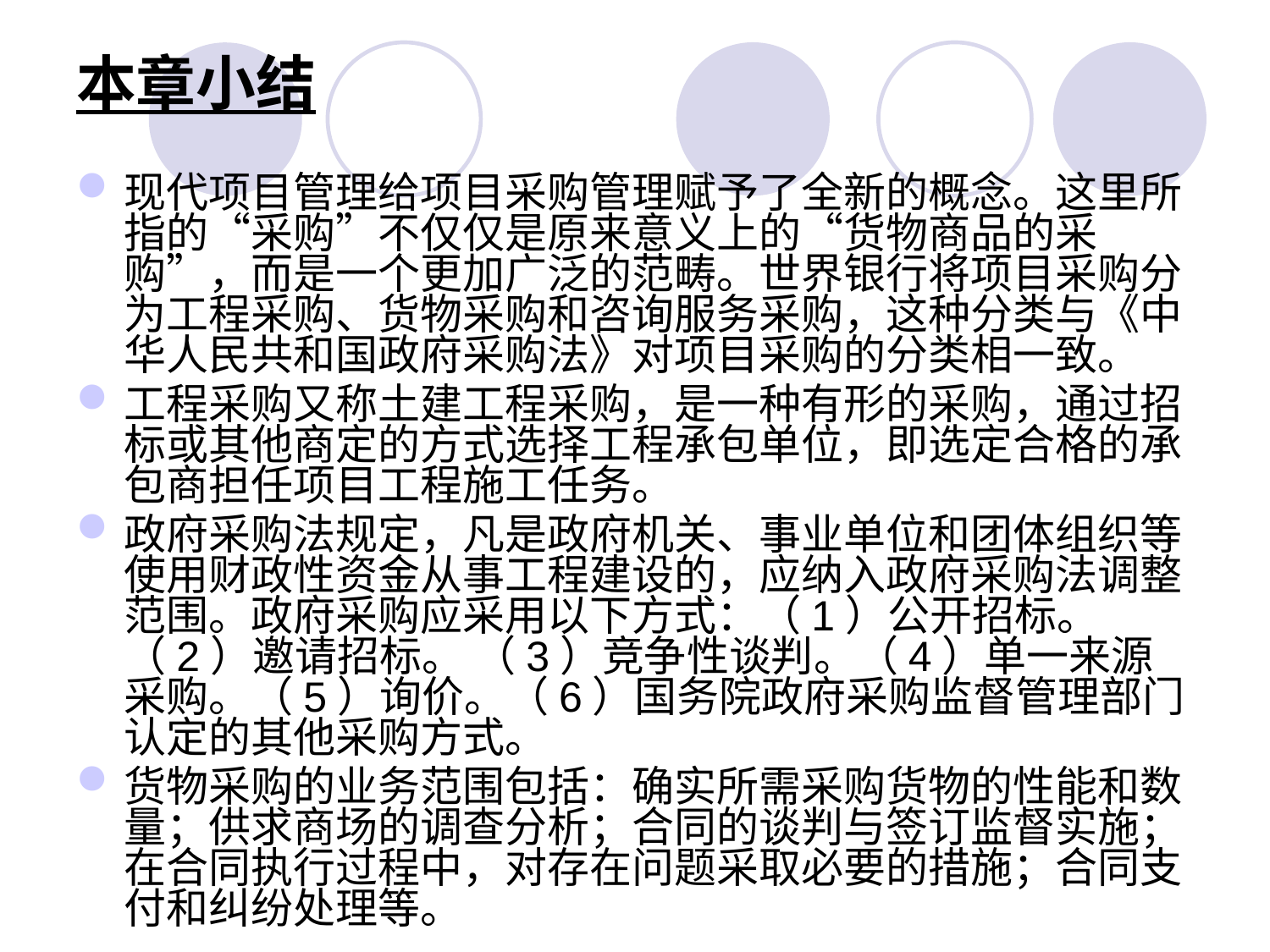

# 本章小结
现代项目管理给项目采购管理赋予了全新的概念。这里所指的“采购”不仅仅是原来意义上的“货物商品的采购”，而是一个更加广泛的范畴。世界银行将项目采购分为工程采购、货物采购和咨询服务采购，这种分类与《中华人民共和国政府采购法》对项目采购的分类相一致。
工程采购又称土建工程采购，是一种有形的采购，通过招标或其他商定的方式选择工程承包单位，即选定合格的承包商担任项目工程施工任务。
政府采购法规定，凡是政府机关、事业单位和团体组织等使用财政性资金从事工程建设的，应纳入政府采购法调整范围。政府采购应采用以下方式：（1）公开招标。（2）邀请招标。 （3）竞争性谈判。（4）单一来源采购。（5）询价。（6）国务院政府采购监督管理部门认定的其他采购方式。
货物采购的业务范围包括：确实所需采购货物的性能和数量；供求商场的调查分析；合同的谈判与签订监督实施；在合同执行过程中，对存在问题采取必要的措施；合同支付和纠纷处理等。